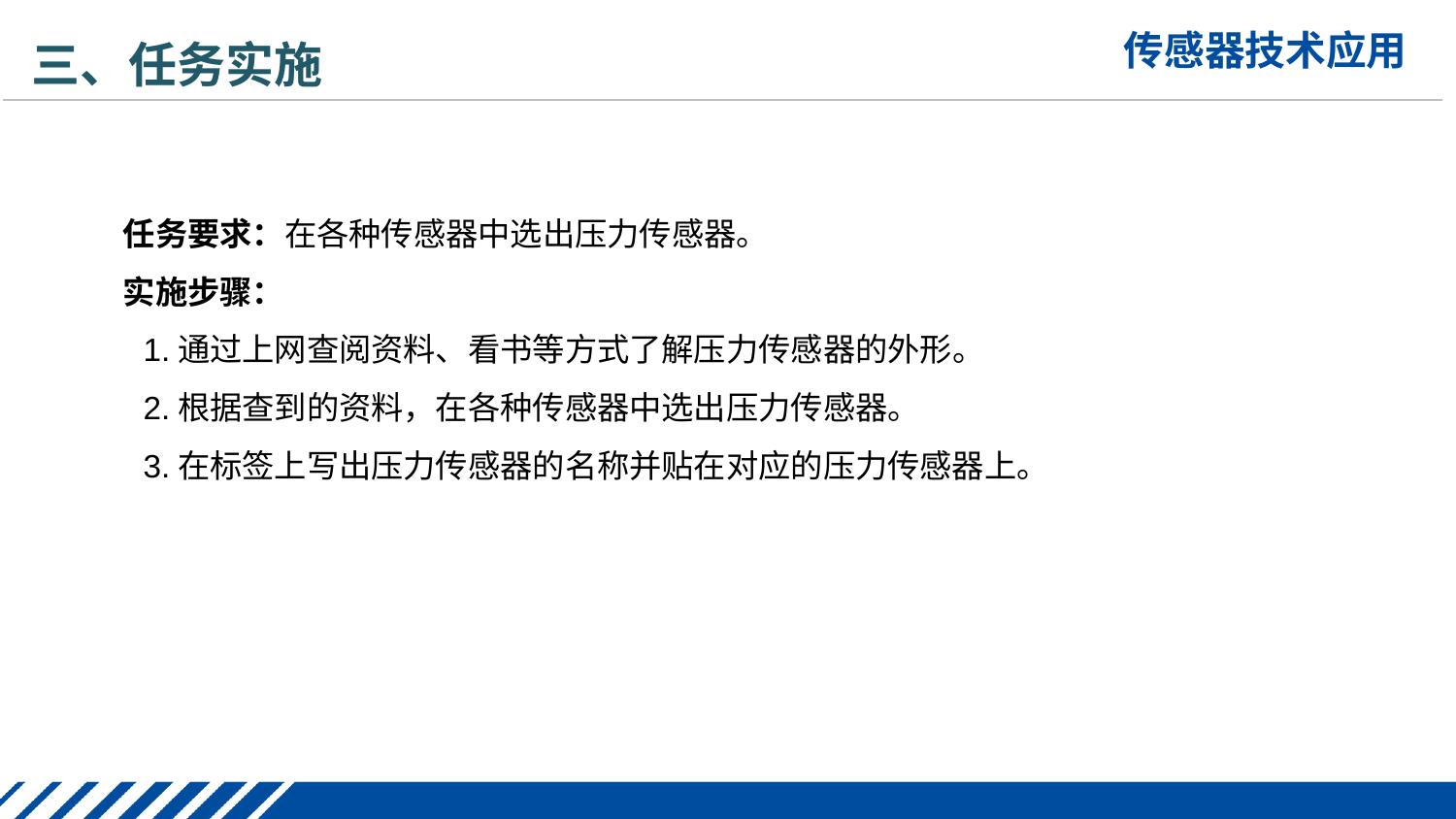

三、任务实施
任务要求：在各种传感器中选出压力传感器。
实施步骤：
通过上网查阅资料、看书等方式了解压力传感器的外形。
根据查到的资料，在各种传感器中选出压力传感器。
在标签上写出压力传感器的名称并贴在对应的压力传感器上。